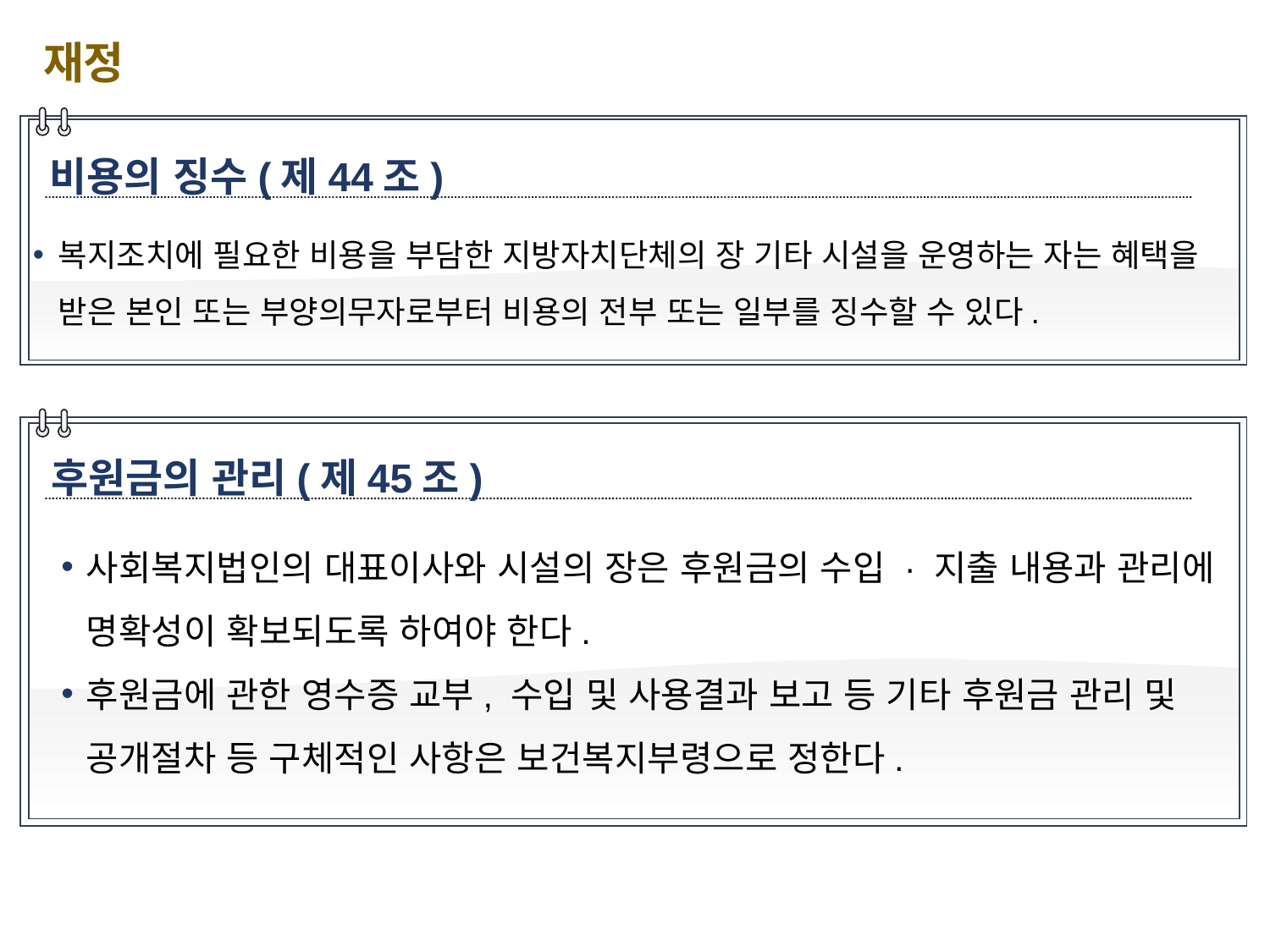

재정

비용의 징수(제44조)

복지조치에 필요한 비용을 부담한 지방자치단체의 장 기타 시설을 운영하는 자는 혜택을 받은 본인 또는 부양의무자로부터 비용의 전부 또는 일부를 징수할 수 있다.

후원금의 관리(제45조)

사회복지법인의 대표이사와 시설의 장은 후원금의 수입 · 지출 내용과 관리에 명확성이 확보되도록 하여야 한다.
후원금에 관한 영수증 교부, 수입 및 사용결과 보고 등 기타 후원금 관리 및 공개절차 등 구체적인 사항은 보건복지부령으로 정한다.